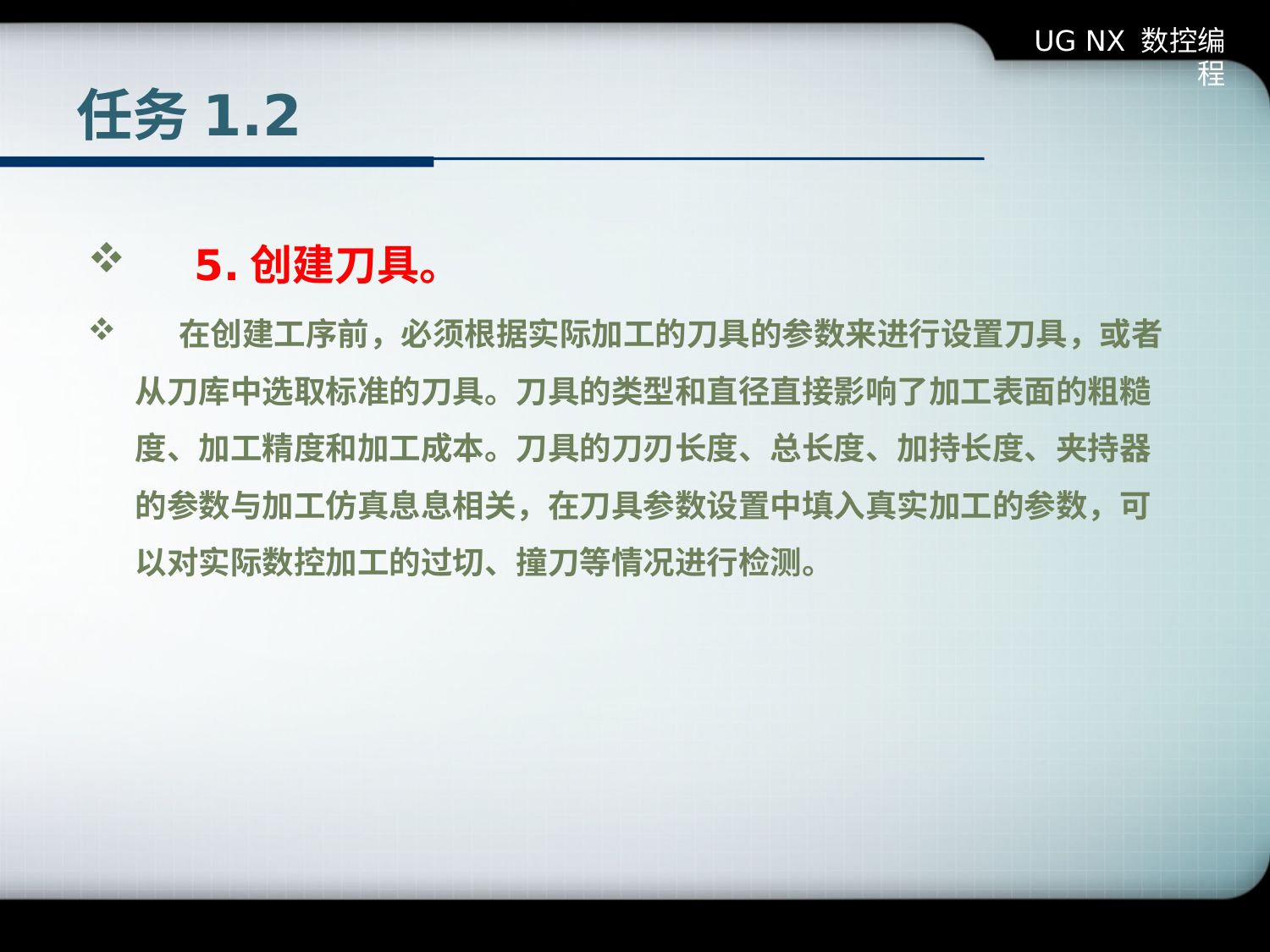

UG NX 数控编程
# 任务1.2
    5.创建刀具。
     在创建工序前，必须根据实际加工的刀具的参数来进行设置刀具，或者从刀库中选取标准的刀具。刀具的类型和直径直接影响了加工表面的粗糙度、加工精度和加工成本。刀具的刀刃长度、总长度、加持长度、夹持器的参数与加工仿真息息相关，在刀具参数设置中填入真实加工的参数，可以对实际数控加工的过切、撞刀等情况进行检测。